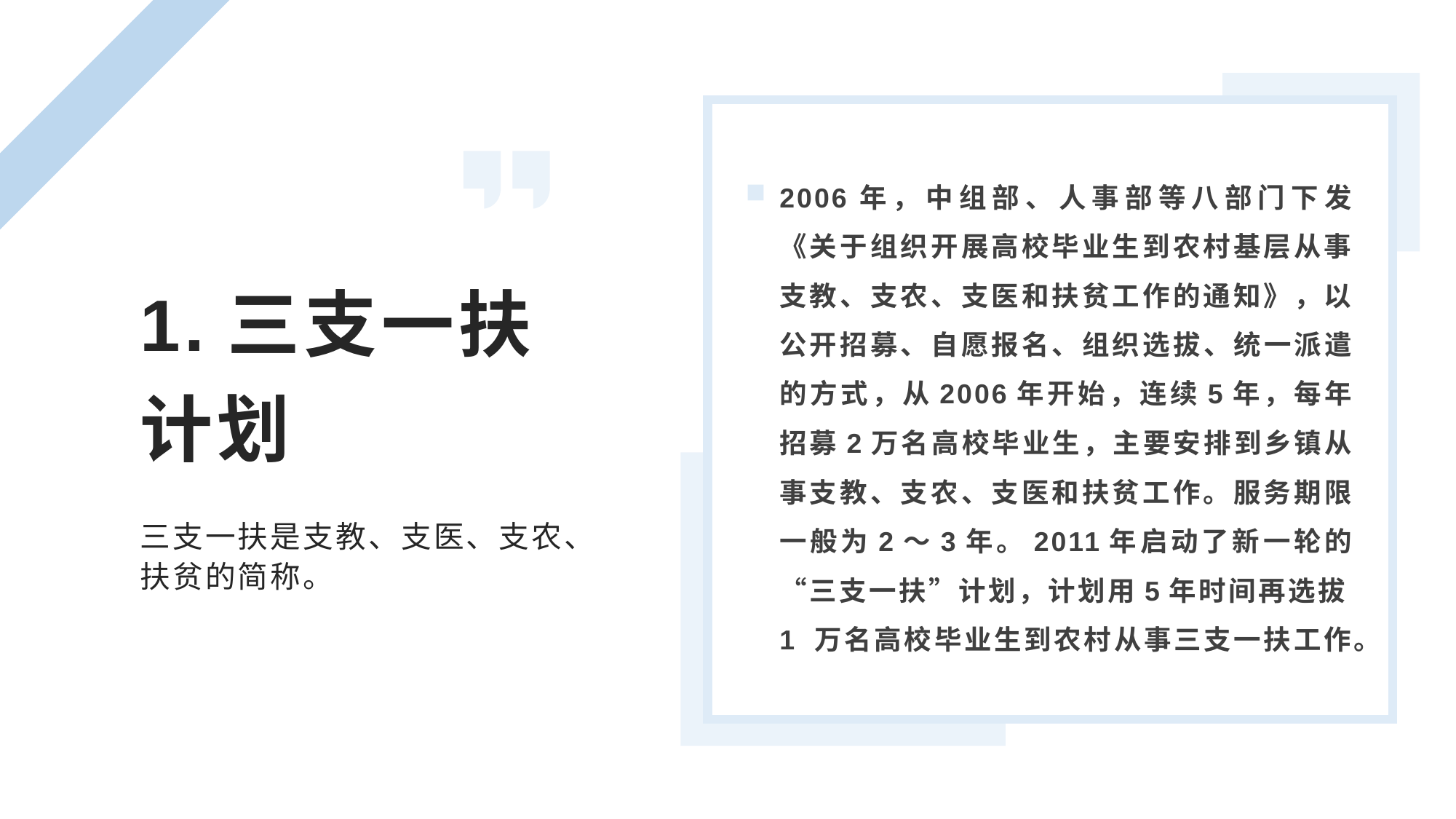

2006年，中组部、人事部等八部门下发《关于组织开展高校毕业生到农村基层从事支教、支农、支医和扶贫工作的通知》，以公开招募、自愿报名、组织选拔、统一派遣的方式，从2006年开始，连续5年，每年招募2万名高校毕业生，主要安排到乡镇从事支教、支农、支医和扶贫工作。服务期限一般为2～3年。2011年启动了新一轮的“三支一扶”计划，计划用5年时间再选拔1 万名高校毕业生到农村从事三支一扶工作。
1.三支一扶计划

三支一扶是支教、支医、支农、扶贫的简称。